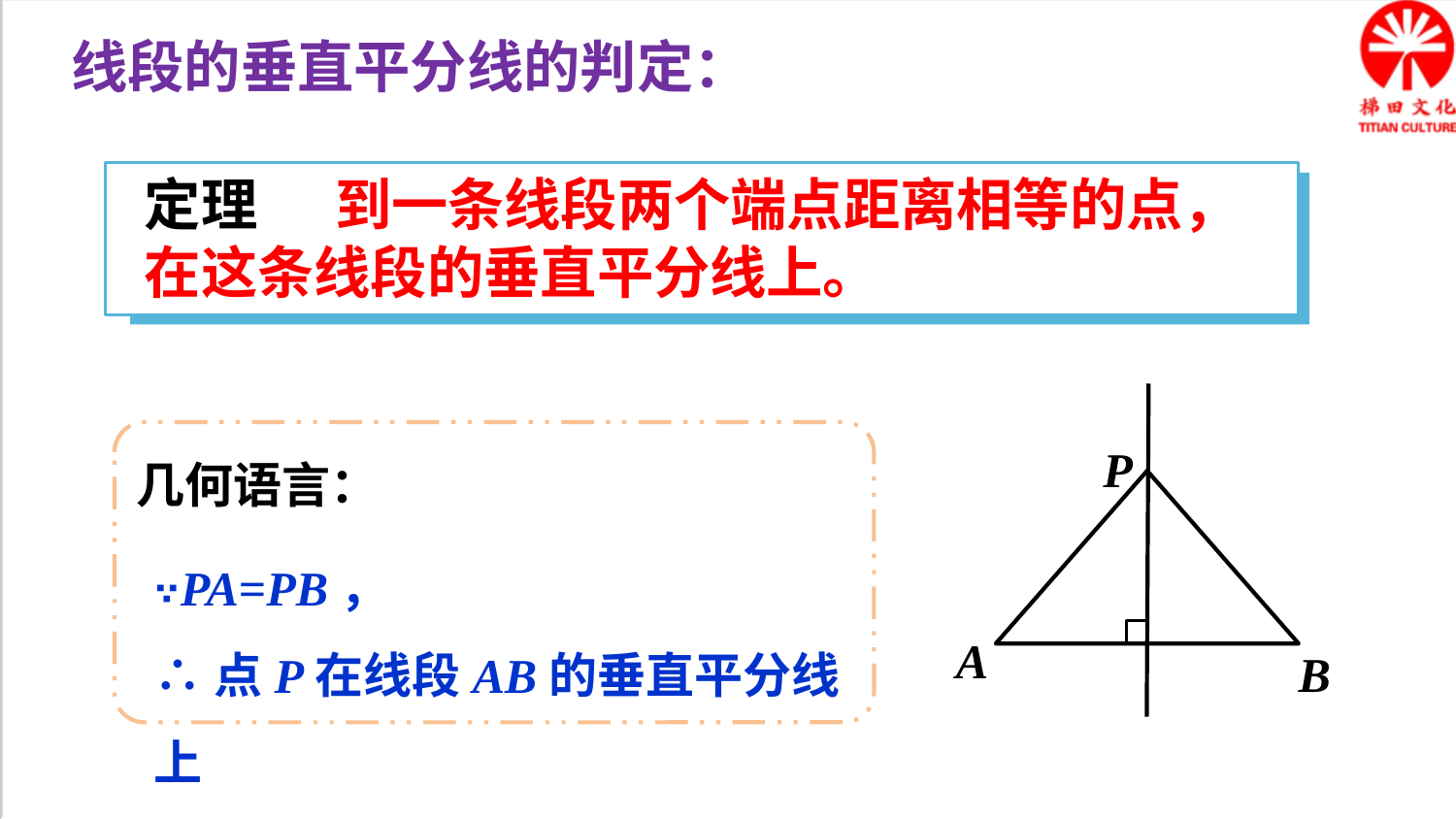

线段的垂直平分线的判定：
定理      到一条线段两个端点距离相等的点，在这条线段的垂直平分线上。

P

A

B

几何语言：
∵PA=PB，
∴点P在线段AB的垂直平分线上